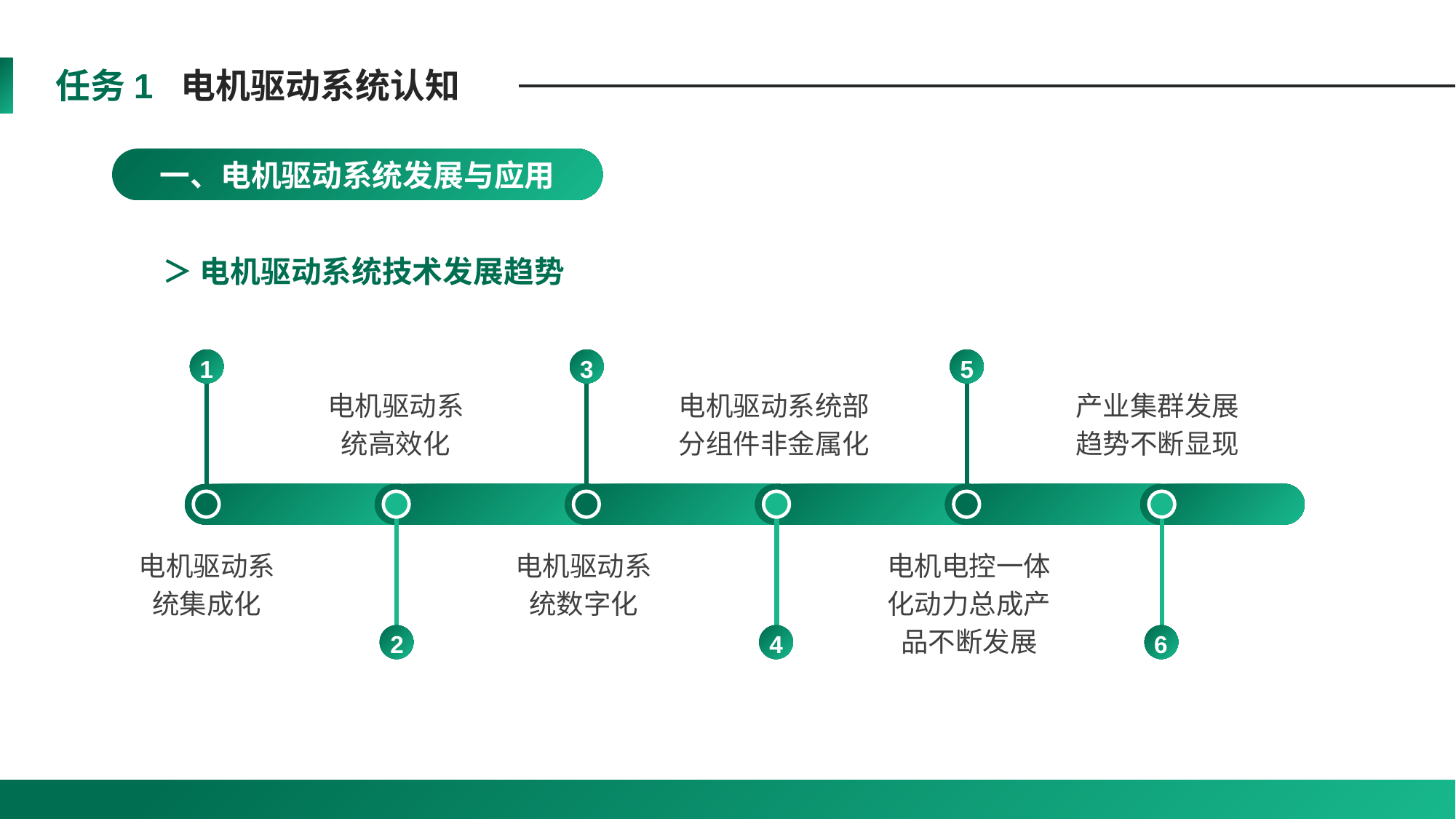

任务1  电机驱动系统认知
一、电机驱动系统发展与应用
＞ 电机驱动系统技术发展趋势
1
3
5

电机驱动系统高效化
电机驱动系统部分组件非金属化
产业集群发展趋势不断显现

电机驱动系统集成化
电机驱动系统数字化
电机电控一体化动力总成产品不断发展
2
4
6